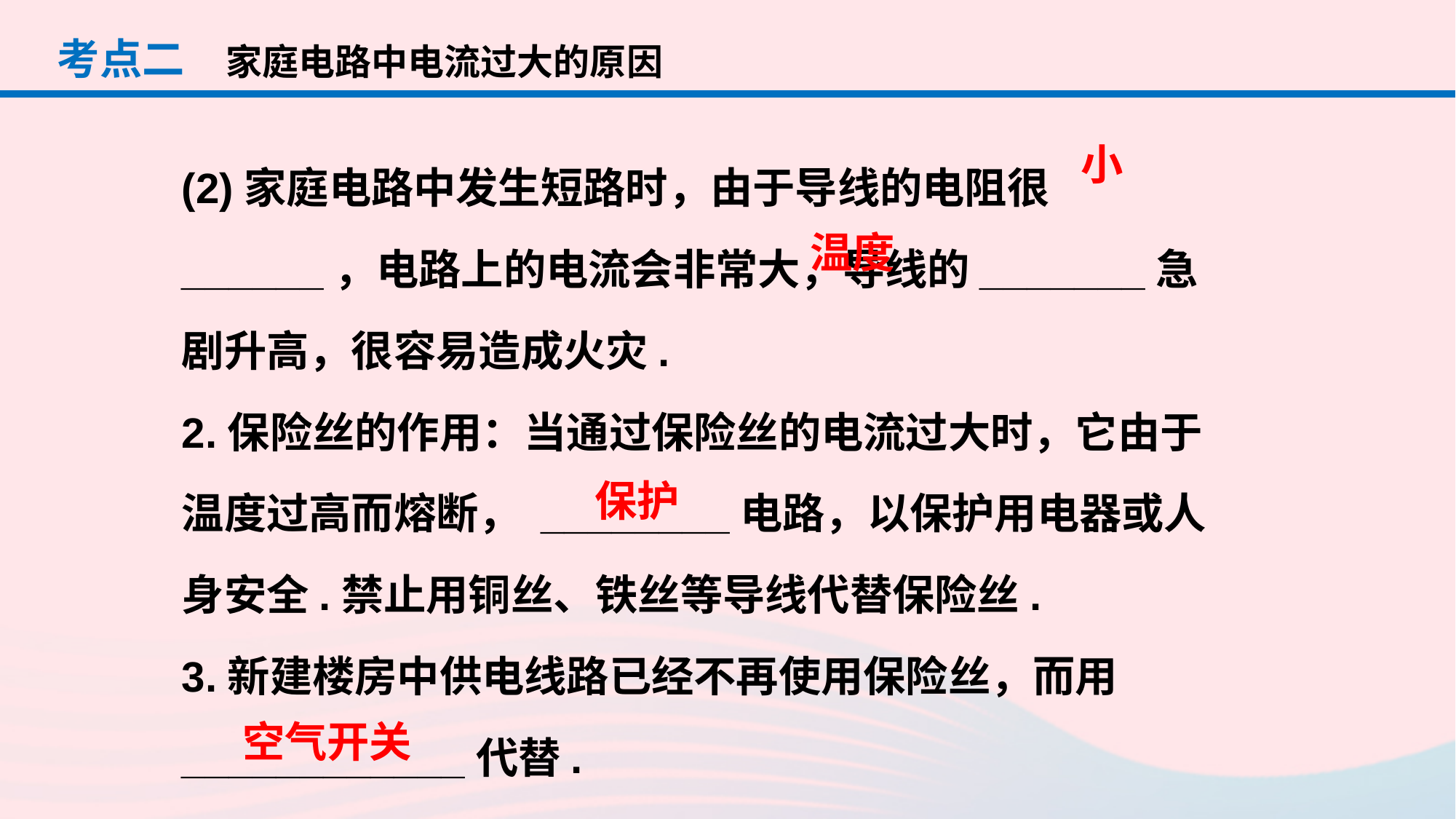

考点二
家庭电路中电流过大的原因

(2)家庭电路中发生短路时，由于导线的电阻很______，电路上的电流会非常大，导线的_______急剧升高，很容易造成火灾.
2.保险丝的作用：当通过保险丝的电流过大时，它由于温度过高而熔断， ________电路，以保护用电器或人身安全.禁止用铜丝、铁丝等导线代替保险丝.
3.新建楼房中供电线路已经不再使用保险丝，而用____________代替.
小
温度
保护
空气开关